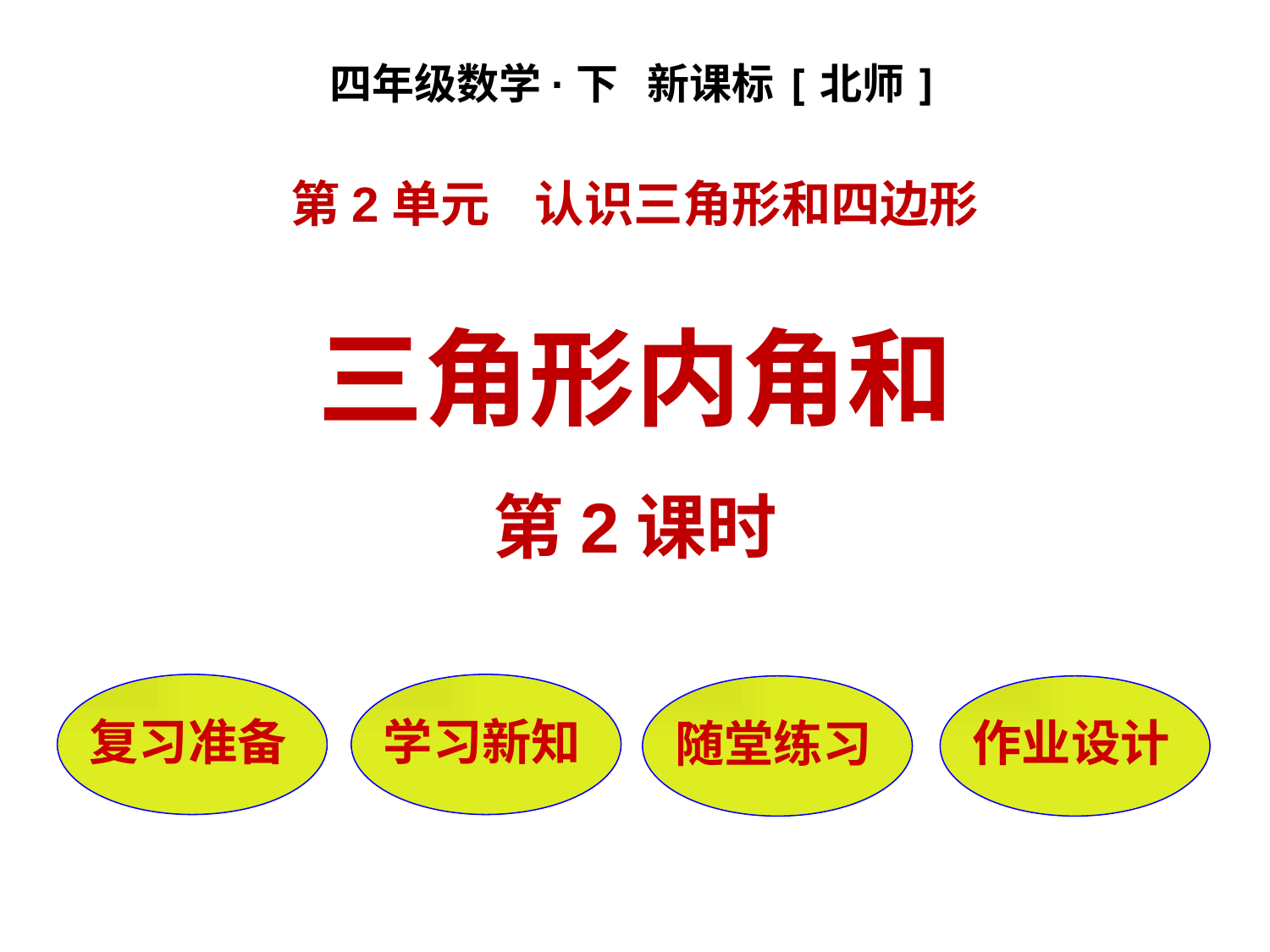

四年级数学·下   新课标[北师]
第2单元    认识三角形和四边形
三角形内角和
第2课时

复习准备

学习新知

随堂练习

作业设计